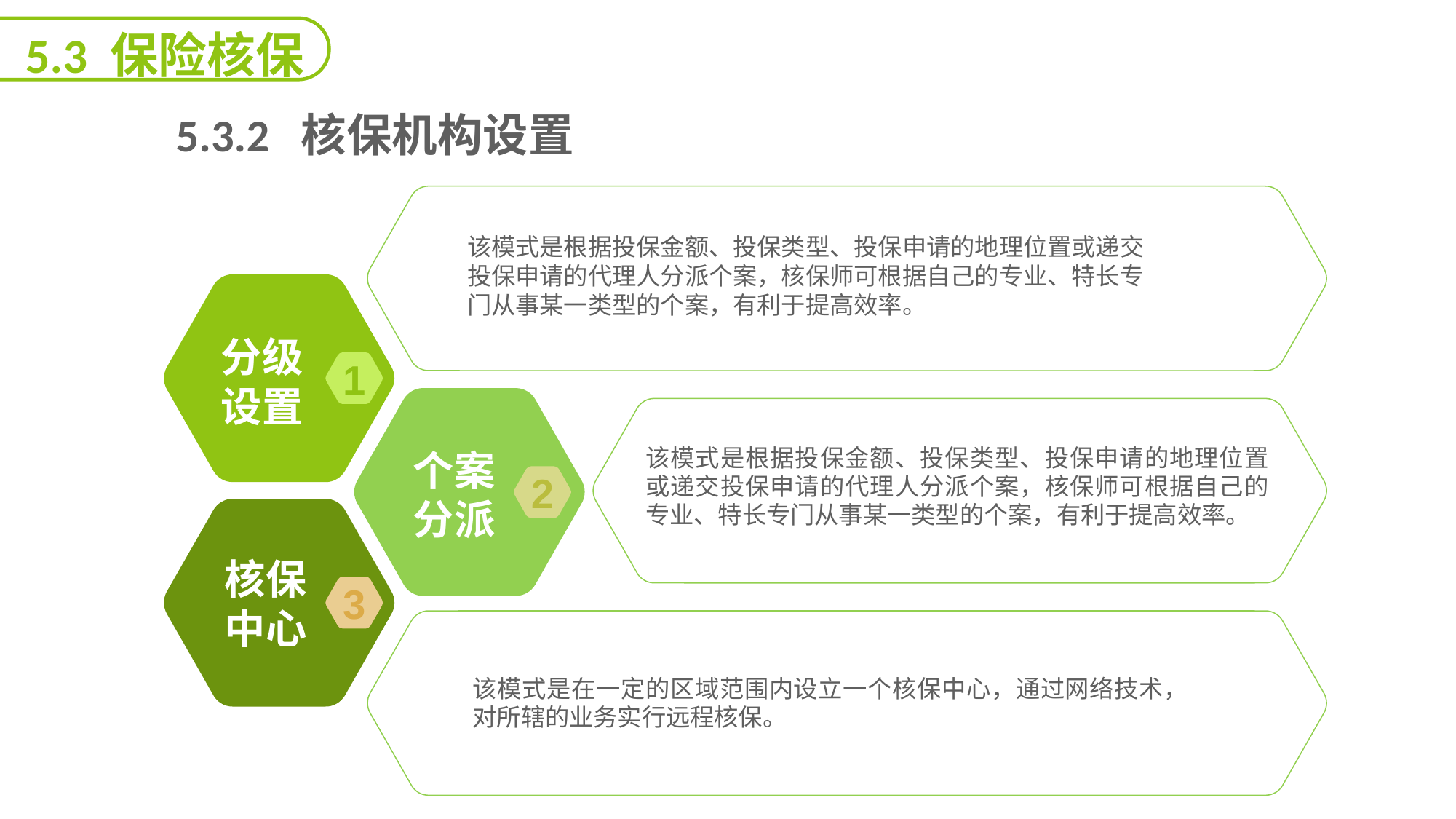

5.3 保险核保
 5.3.2  核保机构设置

该模式是根据投保金额、投保类型、投保申请的地理位置或递交投保申请的代理人分派个案，核保师可根据自己的专业、特长专门从事某一类型的个案，有利于提高效率。

分级
设置

1

该模式是根据投保金额、投保类型、投保申请的地理位置或递交投保申请的代理人分派个案，核保师可根据自己的专业、特长专门从事某一类型的个案，有利于提高效率。
个案
分派

2

核保
中心

3

该模式是在一定的区域范围内设立一个核保中心，通过网络技术，对所辖的业务实行远程核保。
延迟符